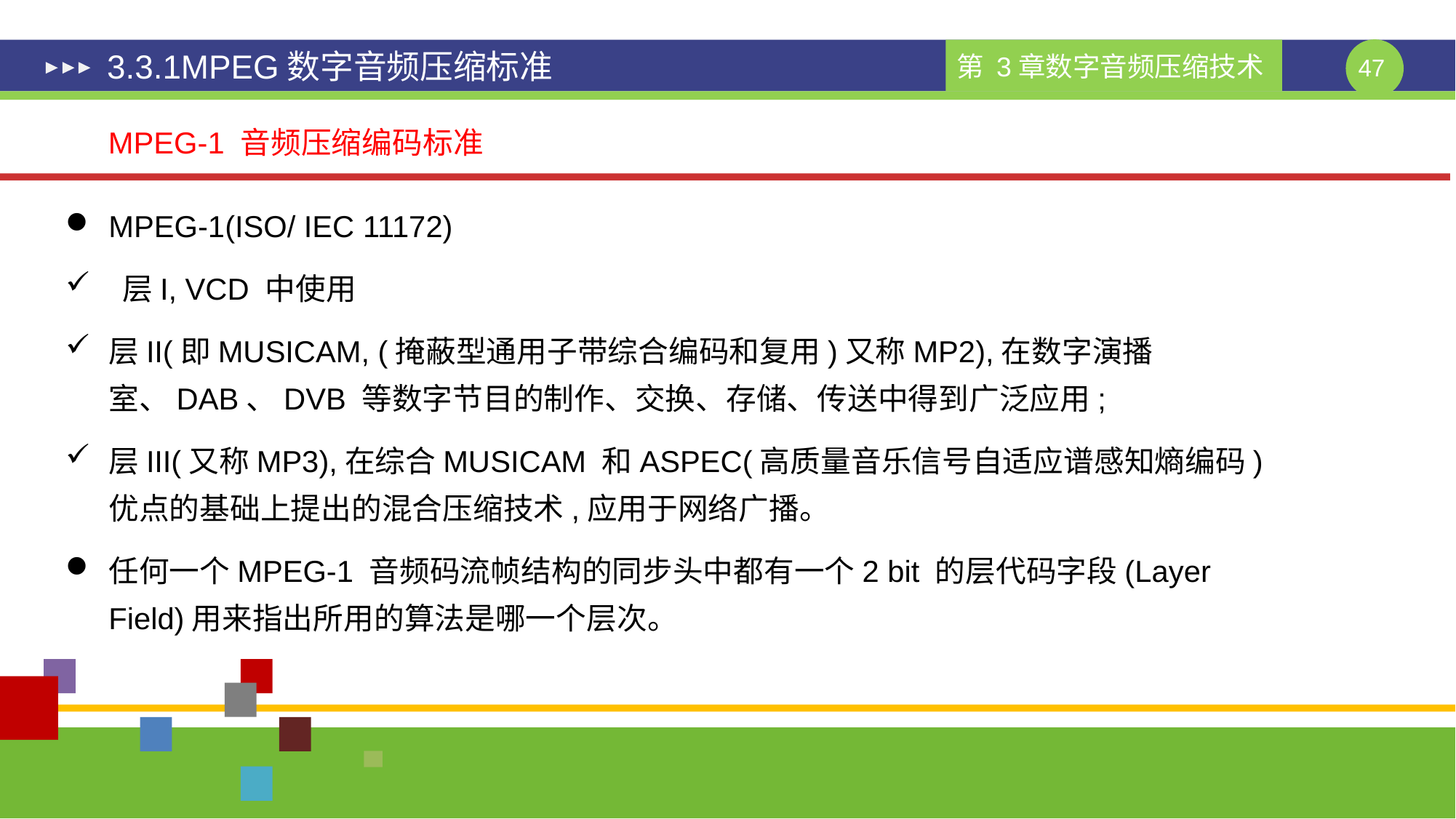

# 3.3.1MPEG数字音频压缩标准
MPEG-1 音频压缩编码标准

MPEG-1(ISO/ IEC 11172)
 层I, VCD 中使用
层II(即MUSICAM, (掩蔽型通用子带综合编码和复用)又称MP2),在数字演播室、DAB、DVB 等数字节目的制作、交换、存储、传送中得到广泛应用;
层III(又称MP3),在综合MUSICAM 和ASPEC(高质量音乐信号自适应谱感知熵编码)优点的基础上提出的混合压缩技术,应用于网络广播。
任何一个MPEG-1 音频码流帧结构的同步头中都有一个2 bit 的层代码字段(Layer Field)用来指出所用的算法是哪一个层次。